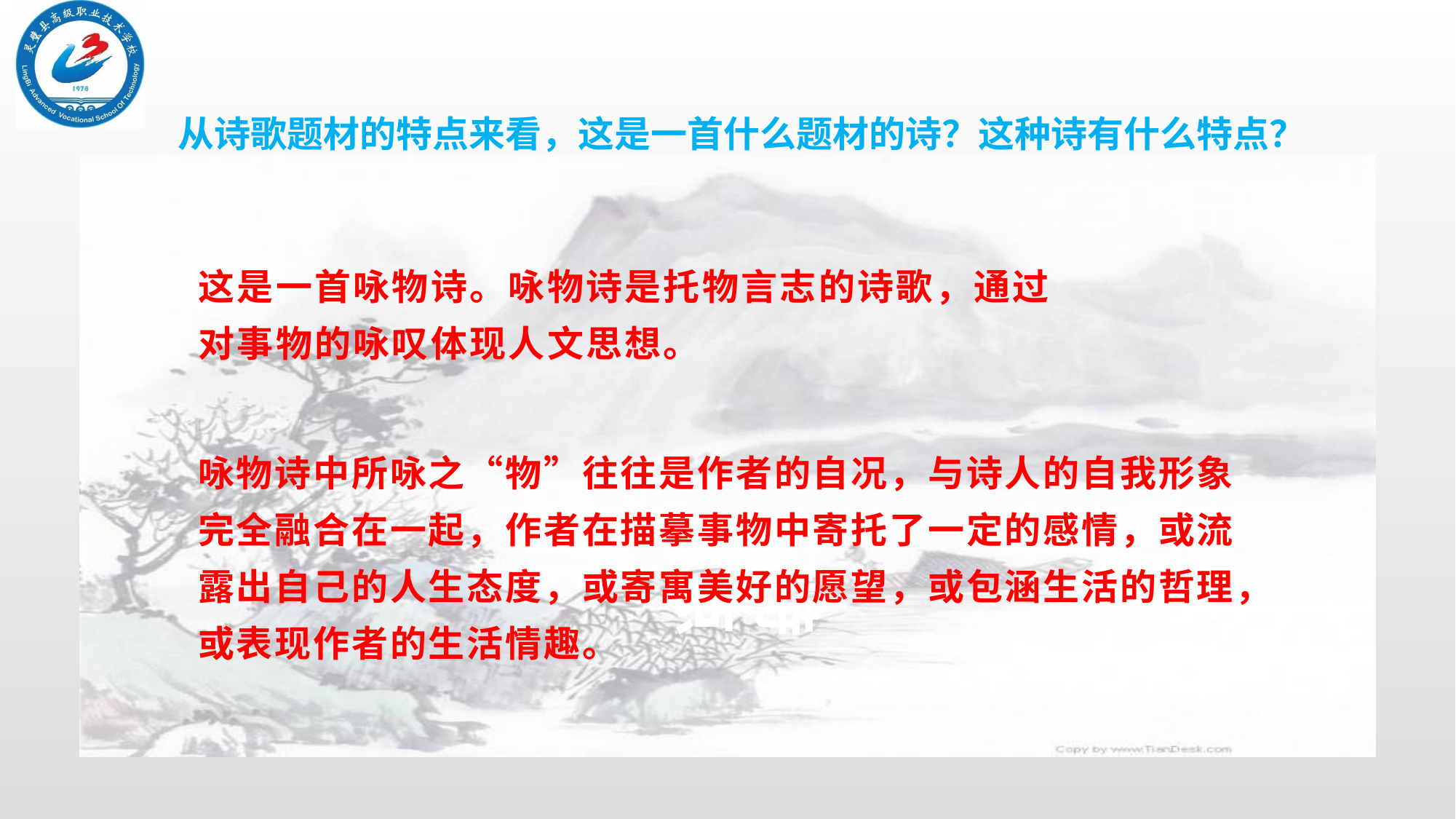

从诗歌题材的特点来看，这是一首什么题材的诗？这种诗有什么特点？
这是一首咏物诗。咏物诗是托物言志的诗歌，通过对事物的咏叹体现人文思想。
咏物诗中所咏之“物”往往是作者的自况，与诗人的自我形象完全融合在一起，作者在描摹事物中寄托了一定的感情，或流露出自己的人生态度，或寄寓美好的愿望，或包涵生活的哲理，或表现作者的生活情趣。
特
点